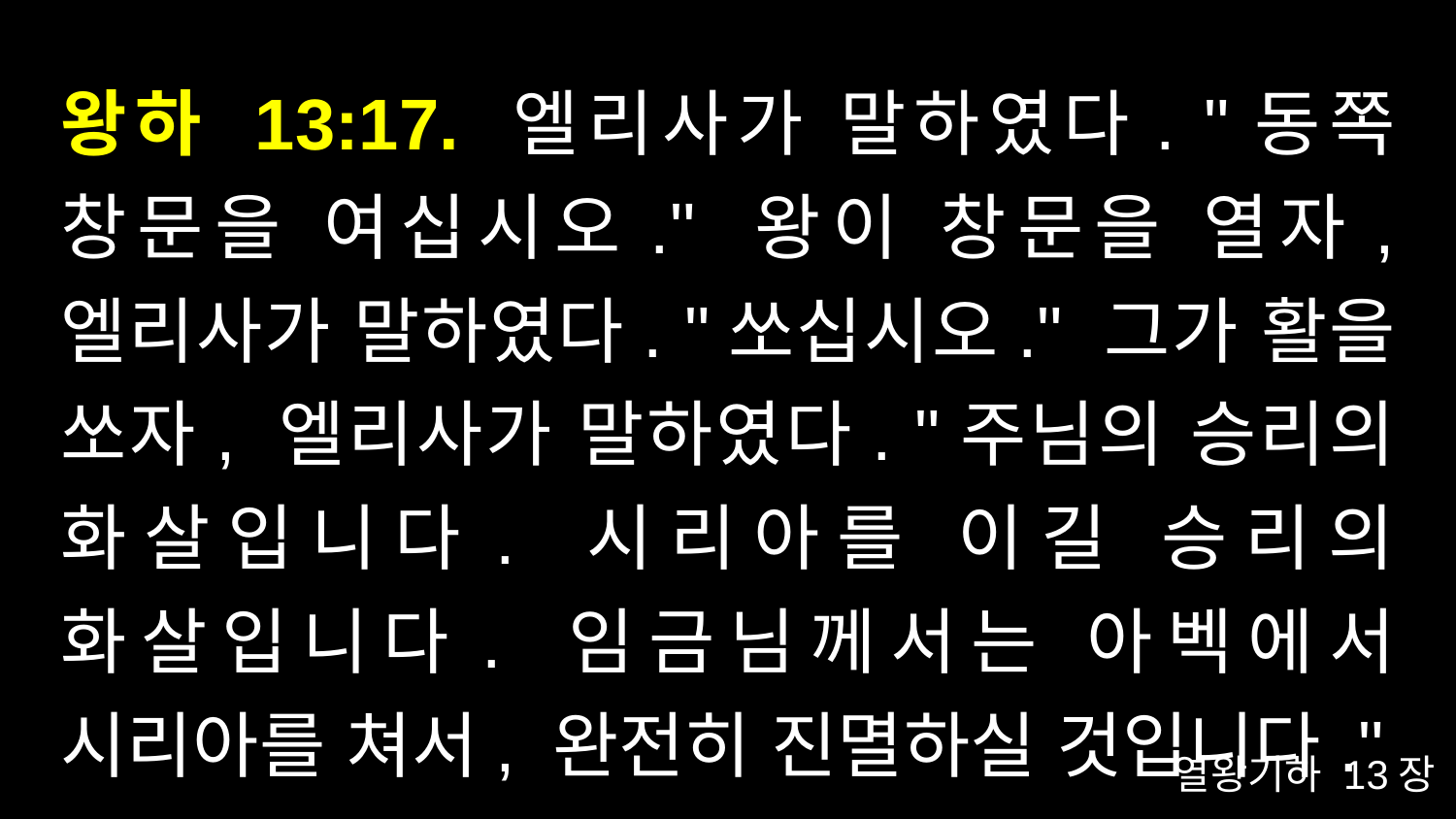

# 왕하 13:17. 엘리사가 말하였다. "동쪽 창문을 여십시오." 왕이 창문을 열자, 엘리사가 말하였다. "쏘십시오." 그가 활을 쏘자, 엘리사가 말하였다. "주님의 승리의 화살입니다. 시리아를 이길 승리의 화살입니다. 임금님께서는 아벡에서 시리아를 쳐서, 완전히 진멸하실 것입니다."
열왕기하 13장